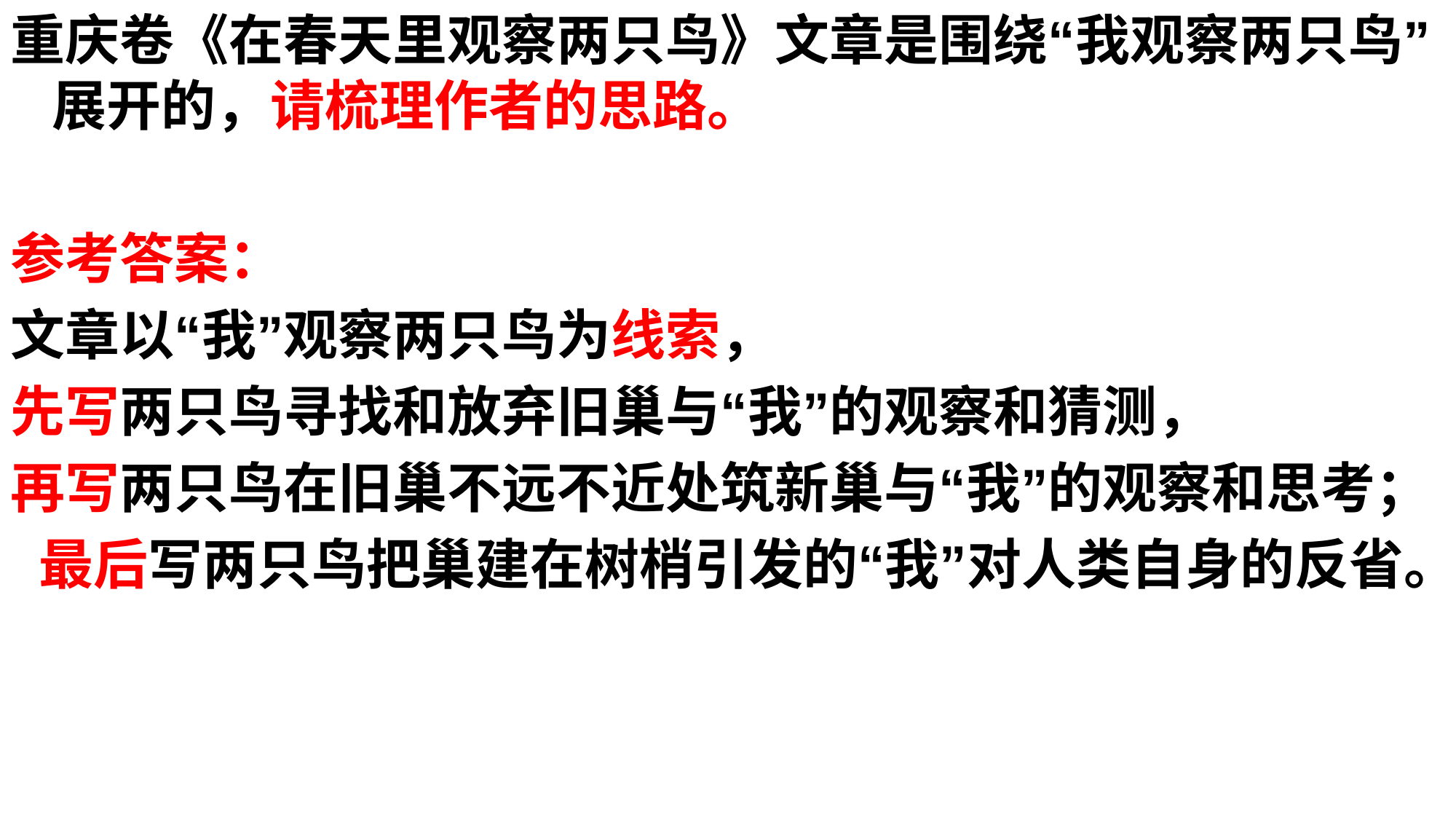

重庆卷《在春天里观察两只鸟》文章是围绕“我观察两只鸟”展开的，请梳理作者的思路。

参考答案：
文章以“我”观察两只鸟为线索，
先写两只鸟寻找和放弃旧巢与“我”的观察和猜测，
再写两只鸟在旧巢不远不近处筑新巢与“我”的观察和思考；
 最后写两只鸟把巢建在树梢引发的“我”对人类自身的反省。